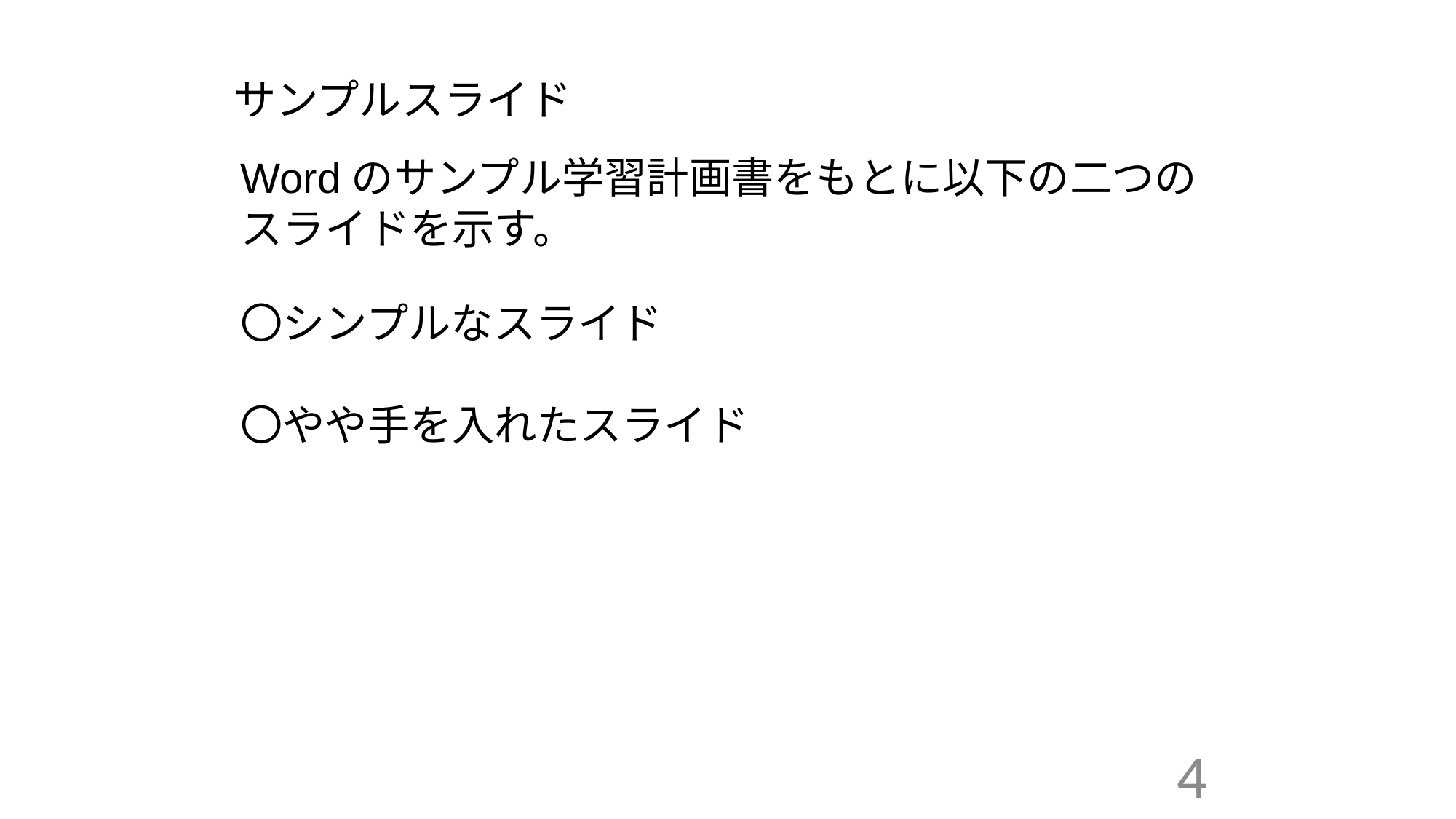

サンプルスライド
Wordのサンプル学習計画書をもとに以下の二つの
スライドを示す。

〇シンプルなスライド

〇やや手を入れたスライド
4